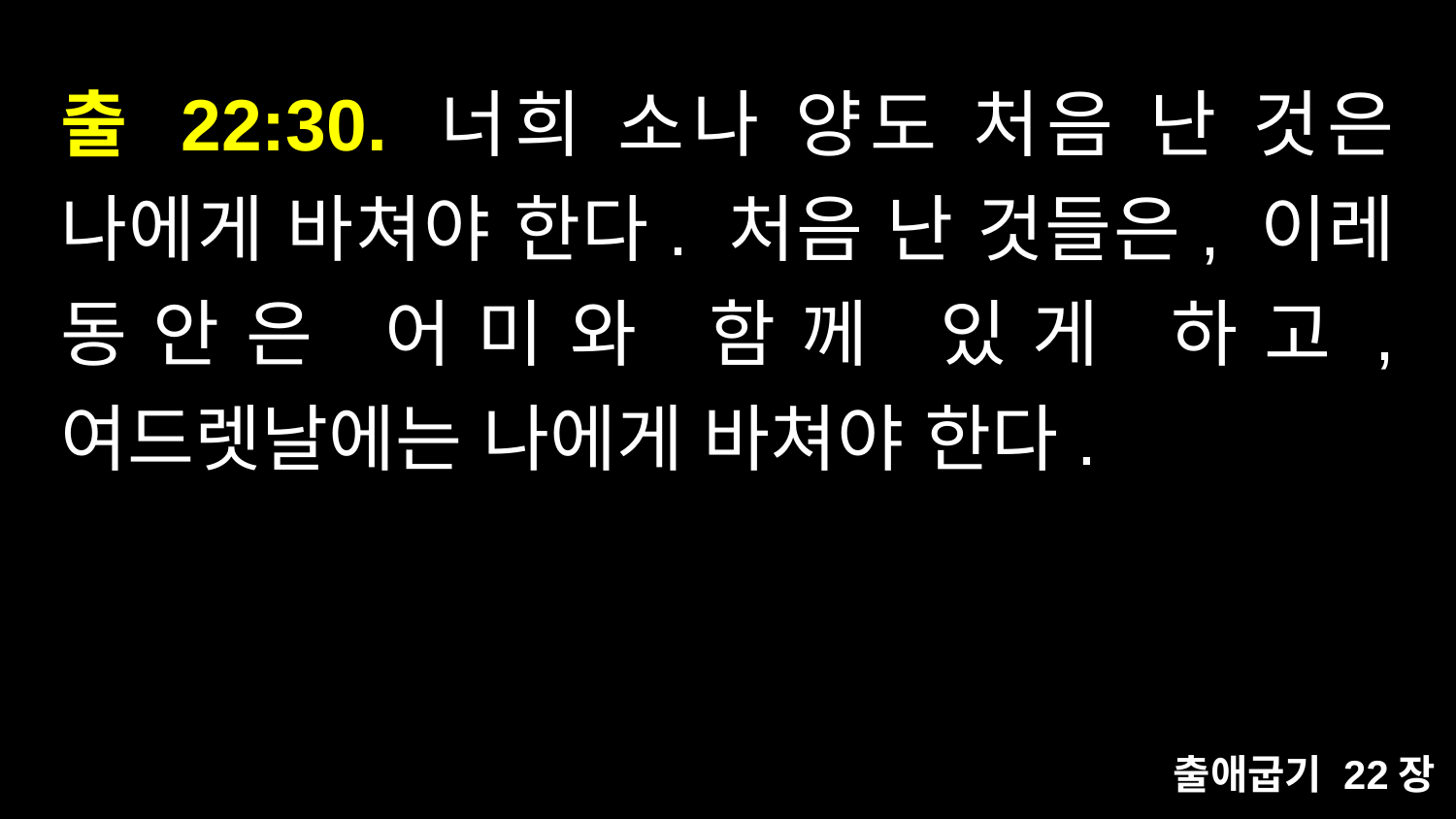

# 출 22:30. 너희 소나 양도 처음 난 것은 나에게 바쳐야 한다. 처음 난 것들은, 이레 동안은 어미와 함께 있게 하고, 여드렛날에는 나에게 바쳐야 한다.
출애굽기 22장